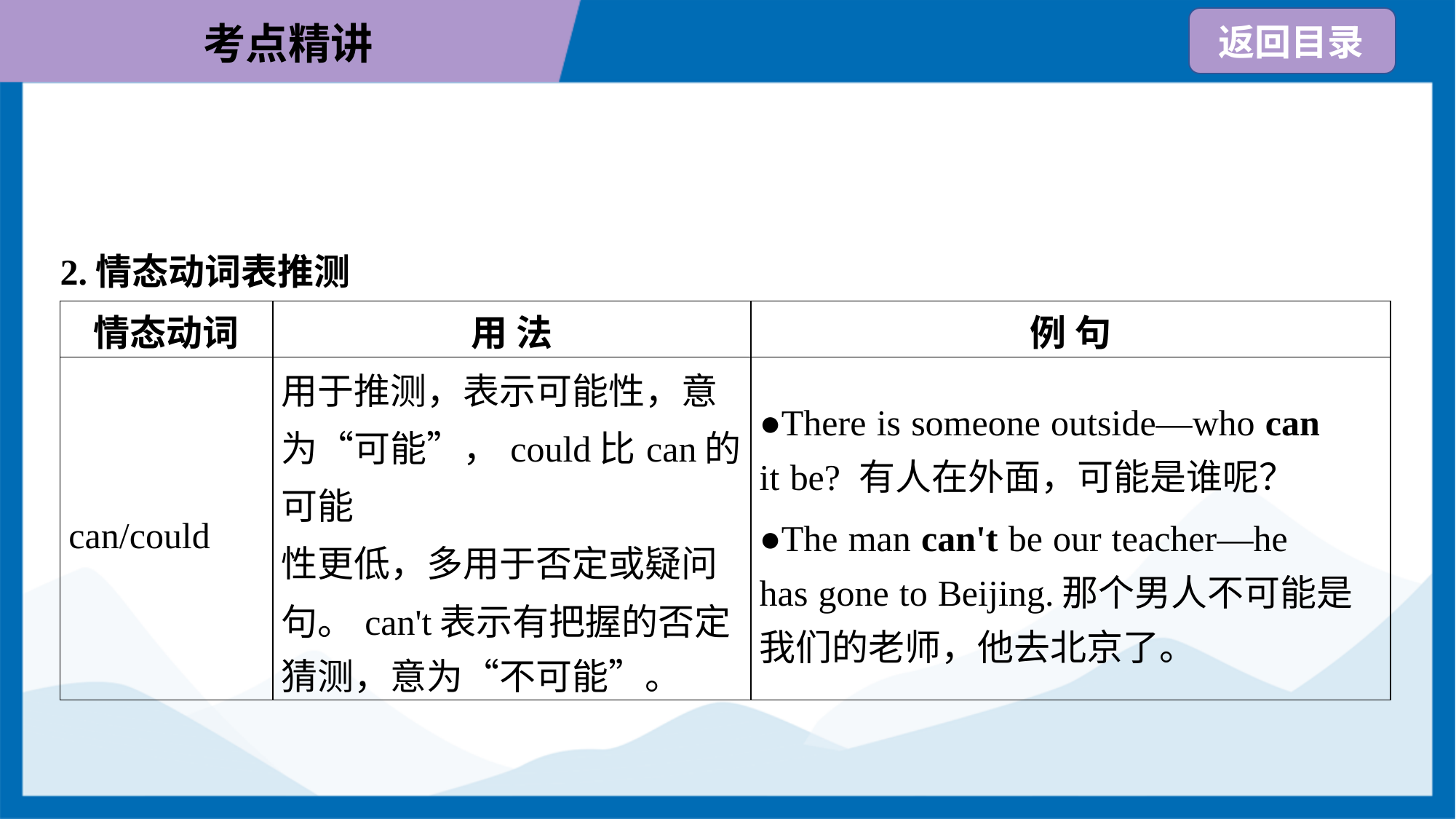

2.情态动词表推测
| 情态动词 | 用 法 | 例 句 |
| --- | --- | --- |
| can/could | 用于推测，表示可能性，意 为“可能”，could比can的可能 性更低，多用于否定或疑问 句。can't表示有把握的否定 猜测，意为“不可能”。 | ●There is someone outside—who can it be? 有人在外面，可能是谁呢？ ●The man can't be our teacher—he has gone to Beijing.那个男人不可能是 我们的老师，他去北京了。 |